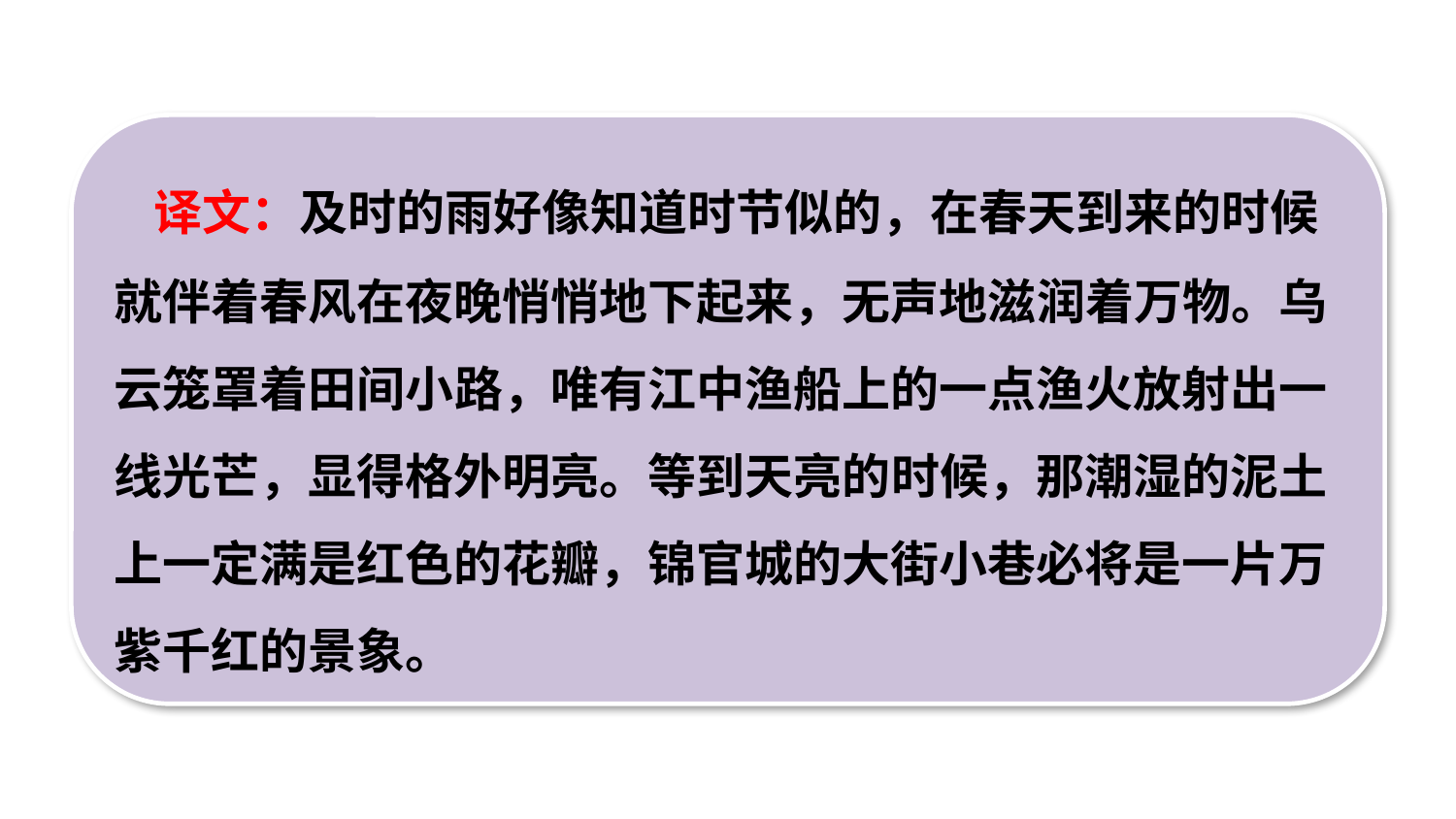

译文：及时的雨好像知道时节似的，在春天到来的时候就伴着春风在夜晚悄悄地下起来，无声地滋润着万物。乌云笼罩着田间小路，唯有江中渔船上的一点渔火放射出一线光芒，显得格外明亮。等到天亮的时候，那潮湿的泥土上一定满是红色的花瓣，锦官城的大街小巷必将是一片万紫千红的景象。